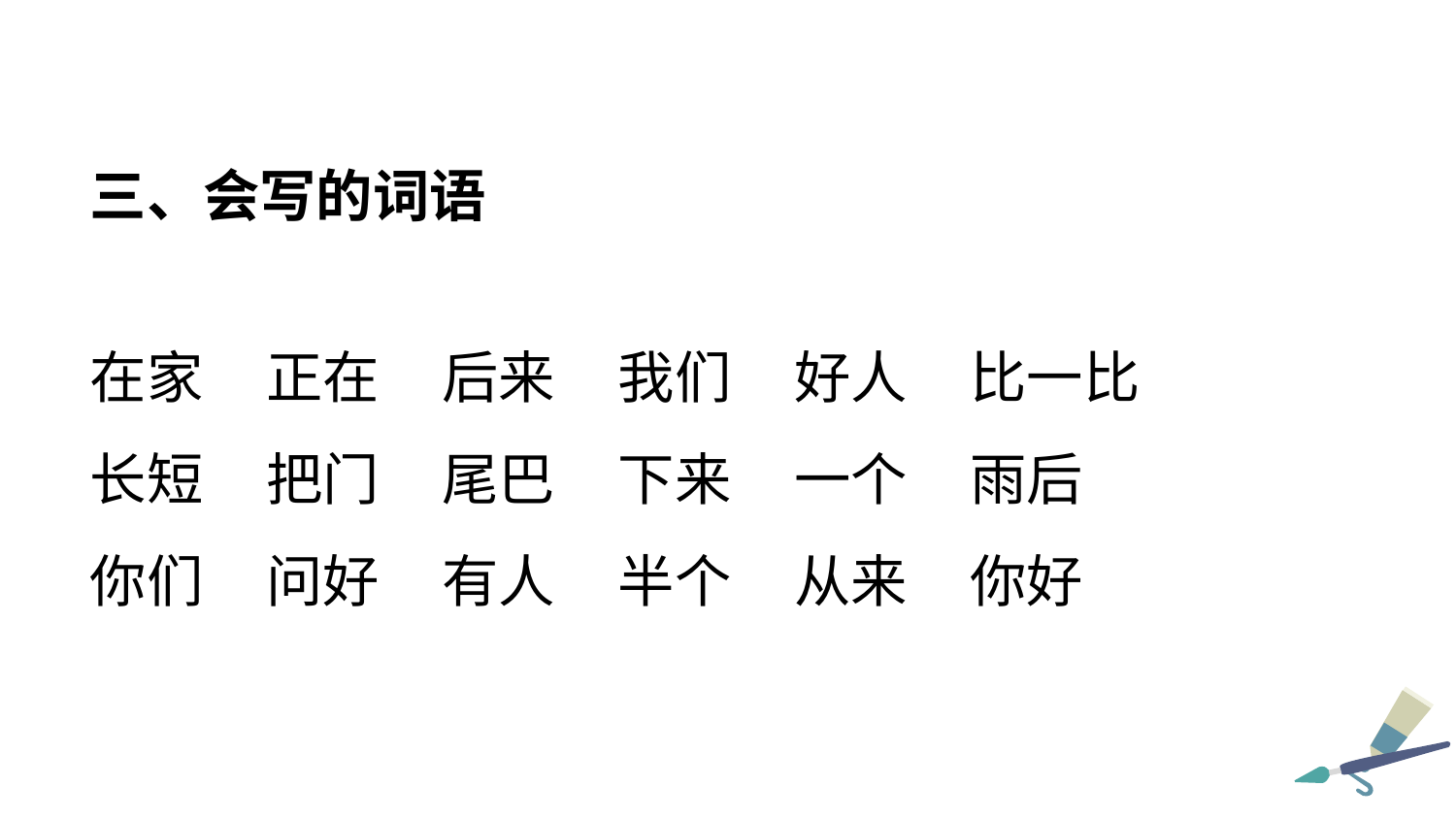

三、会写的词语

在家     正在     后来     我们     好人     比一比
长短     把门     尾巴     下来     一个     雨后
你们     问好     有人     半个     从来     你好